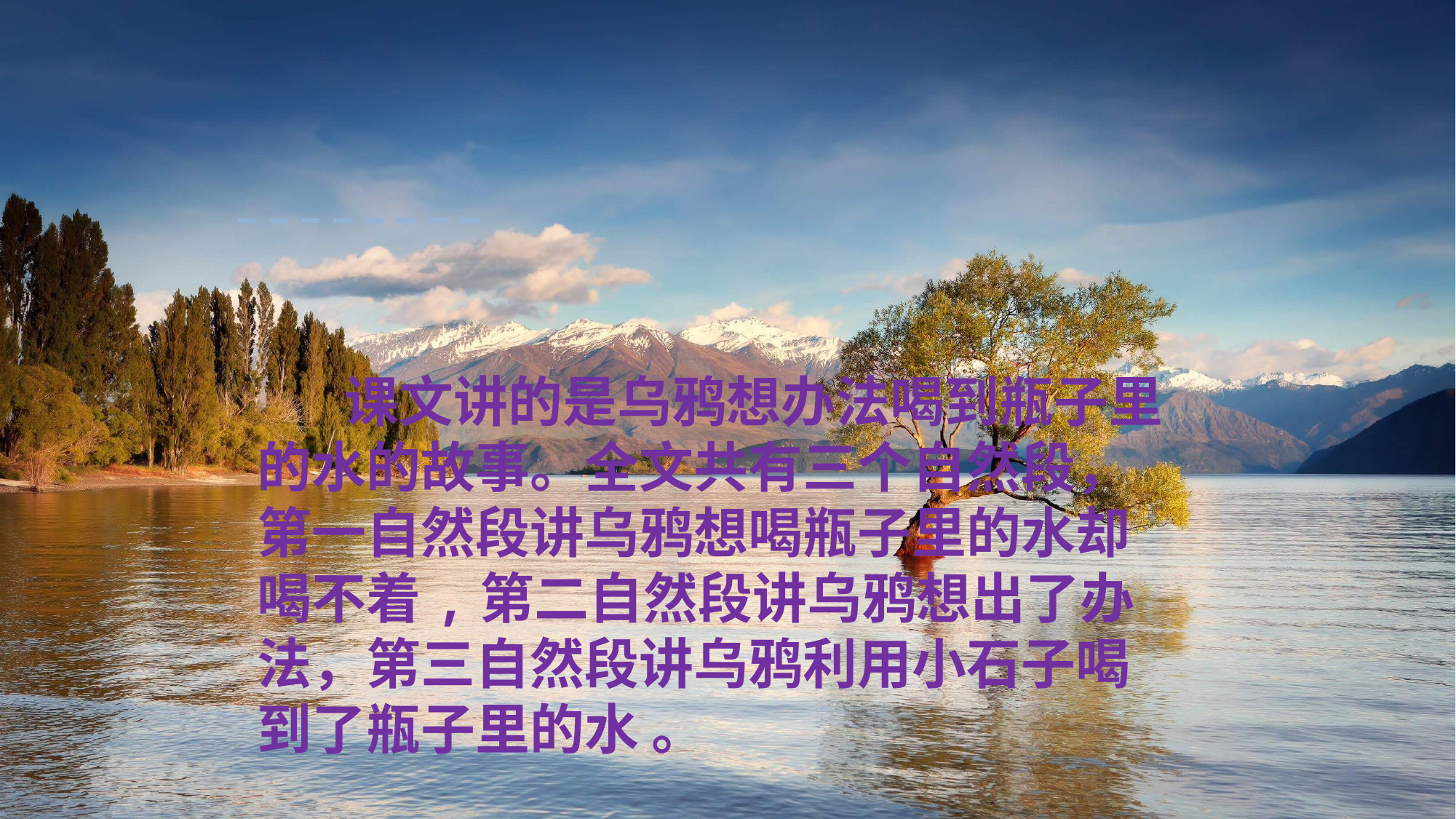

课文讲的是乌鸦想办法喝到瓶子里的水的故事。全文共有三个自然段，第一自然段讲乌鸦想喝瓶子里的水却喝不着,第二自然段讲乌鸦想出了办法，第三自然段讲乌鸦利用小石子喝到了瓶子里的水 。